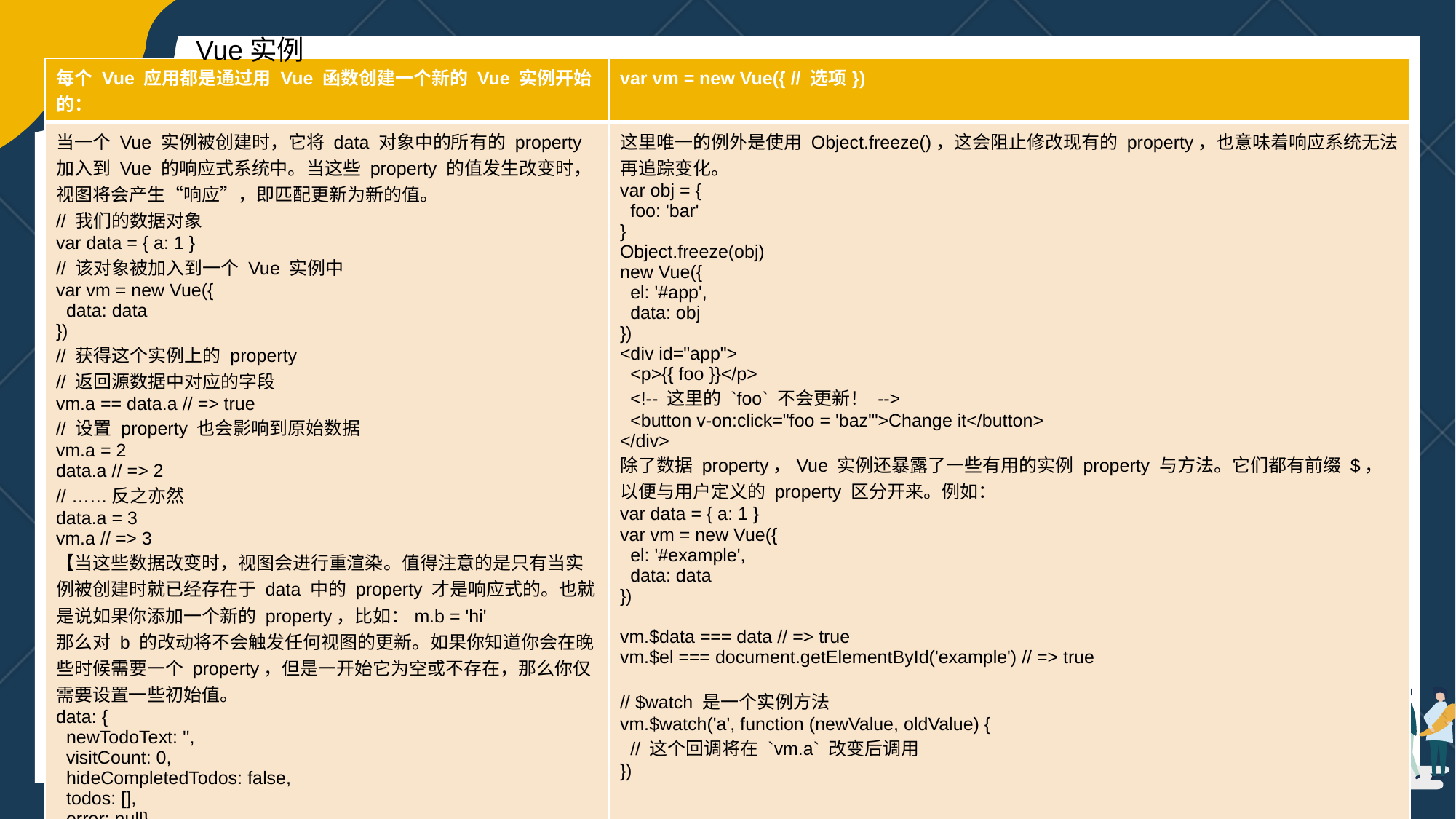

Vue实例
| 每个 Vue 应用都是通过用 Vue 函数创建一个新的 Vue 实例开始的： | var vm = new Vue({ // 选项}) |
| --- | --- |
| 当一个 Vue 实例被创建时，它将 data 对象中的所有的 property 加入到 Vue 的响应式系统中。当这些 property 的值发生改变时，视图将会产生“响应”，即匹配更新为新的值。 // 我们的数据对象 var data = { a: 1 } // 该对象被加入到一个 Vue 实例中 var vm = new Vue({ data: data }) // 获得这个实例上的 property // 返回源数据中对应的字段 vm.a == data.a // => true // 设置 property 也会影响到原始数据 vm.a = 2 data.a // => 2 // ……反之亦然 data.a = 3 vm.a // => 3 【当这些数据改变时，视图会进行重渲染。值得注意的是只有当实例被创建时就已经存在于 data 中的 property 才是响应式的。也就是说如果你添加一个新的 property，比如：m.b = 'hi' 那么对 b 的改动将不会触发任何视图的更新。如果你知道你会在晚些时候需要一个 property，但是一开始它为空或不存在，那么你仅需要设置一些初始值。 data: { newTodoText: '', visitCount: 0, hideCompletedTodos: false, todos: [], error: null} | 这里唯一的例外是使用 Object.freeze()，这会阻止修改现有的 property，也意味着响应系统无法再追踪变化。 var obj = { foo: 'bar' } Object.freeze(obj) new Vue({ el: '#app', data: obj }) <div id="app"> <p>{{ foo }}</p> <!-- 这里的 `foo` 不会更新！ --> <button v-on:click="foo = 'baz'">Change it</button> </div> 除了数据 property，Vue 实例还暴露了一些有用的实例 property 与方法。它们都有前缀 $，以便与用户定义的 property 区分开来。例如： var data = { a: 1 } var vm = new Vue({ el: '#example', data: data }) vm.$data === data // => true vm.$el === document.getElementById('example') // => true // $watch 是一个实例方法 vm.$watch('a', function (newValue, oldValue) { // 这个回调将在 `vm.a` 改变后调用 }) |